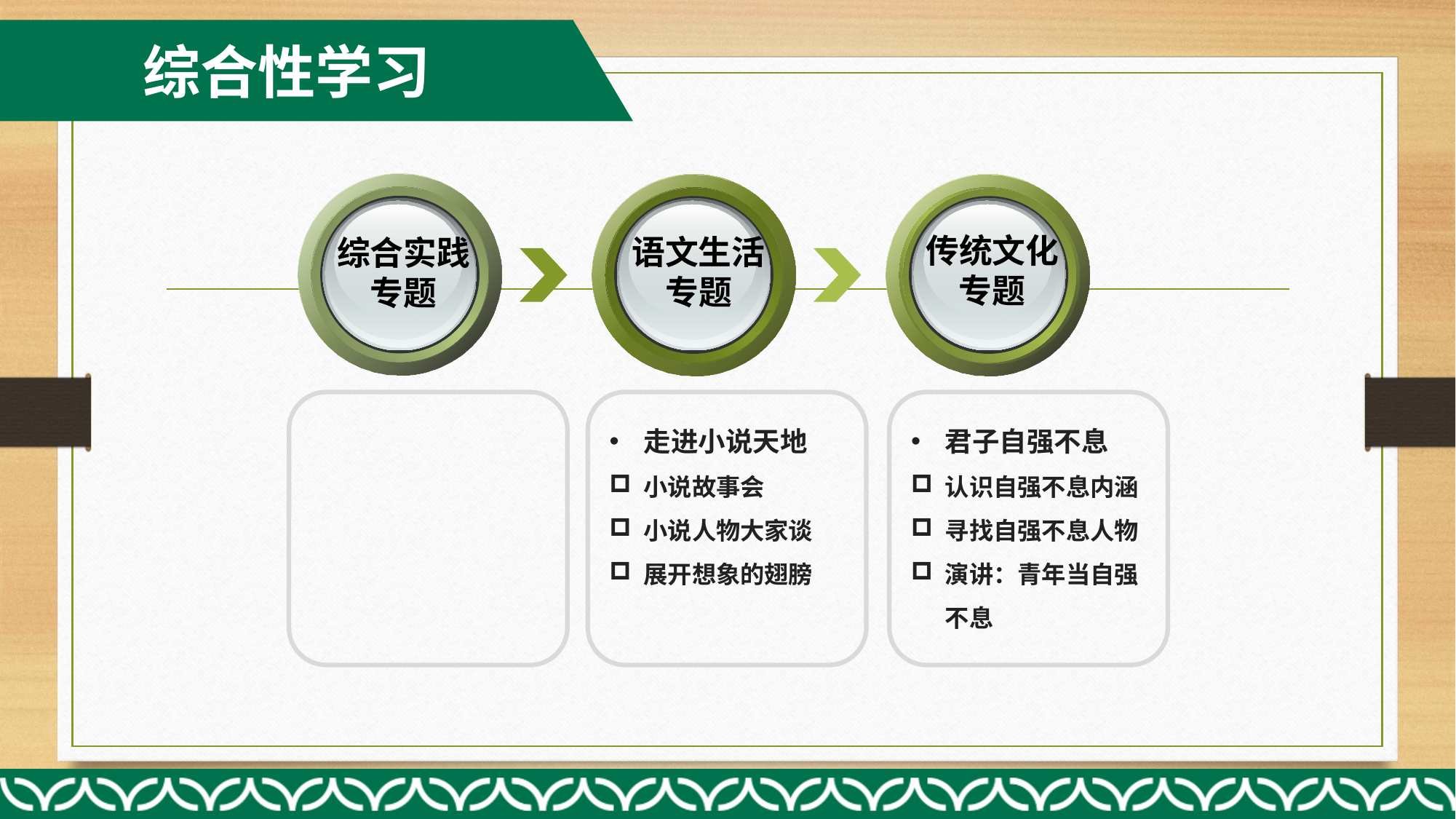

综合性学习

传统文化
专题
语文生活
专题
综合实践
专题

走进小说天地
小说故事会
小说人物大家谈
展开想象的翅膀
君子自强不息
认识自强不息内涵
寻找自强不息人物
演讲：青年当自强不息